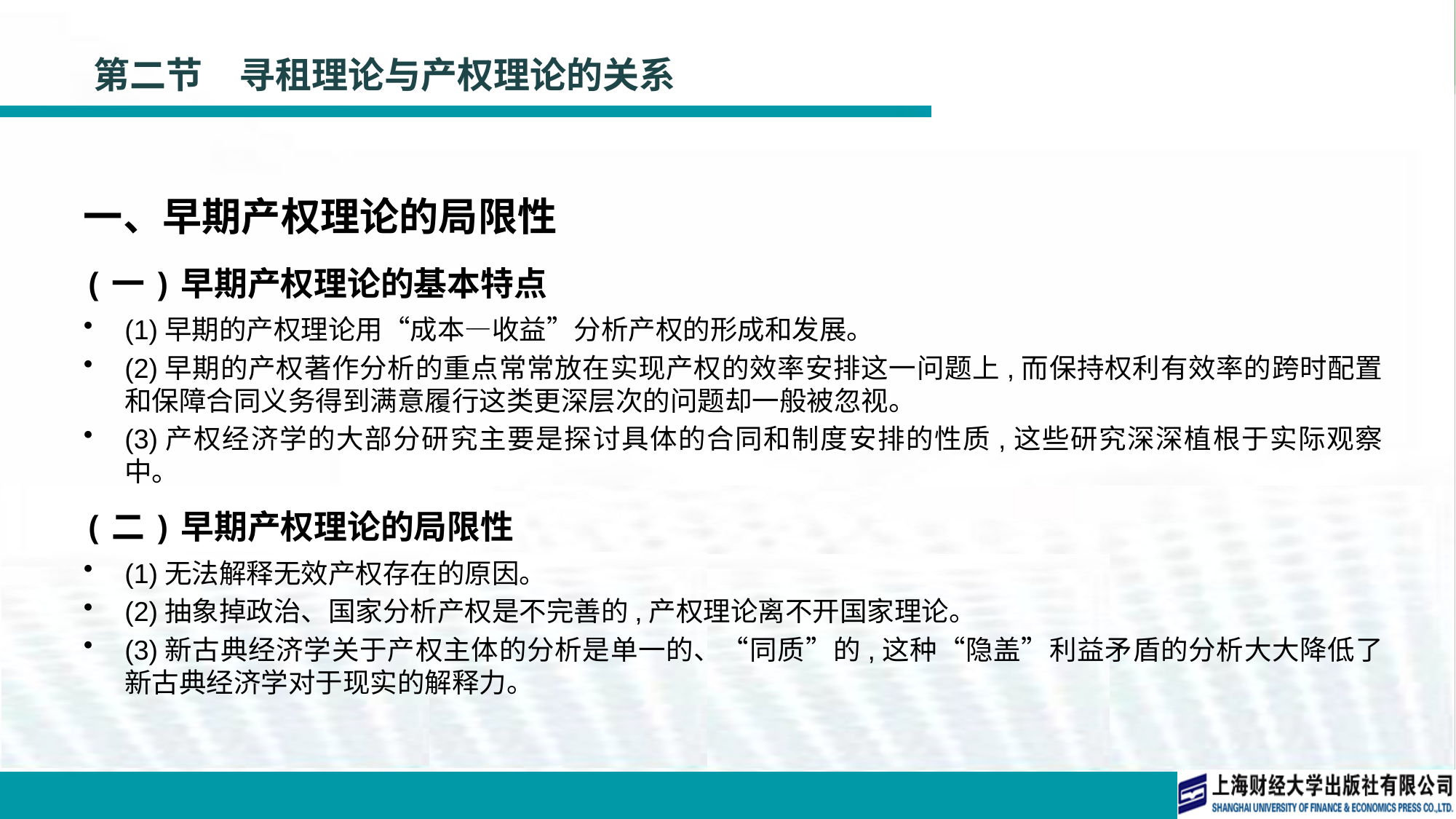

# 第二节　寻租理论与产权理论的关系
一、早期产权理论的局限性
(一)早期产权理论的基本特点
(1)早期的产权理论用“成本—收益”分析产权的形成和发展。
(2)早期的产权著作分析的重点常常放在实现产权的效率安排这一问题上,而保持权利有效率的跨时配置和保障合同义务得到满意履行这类更深层次的问题却一般被忽视。
(3)产权经济学的大部分研究主要是探讨具体的合同和制度安排的性质,这些研究深深植根于实际观察中。
(二)早期产权理论的局限性
(1)无法解释无效产权存在的原因。
(2)抽象掉政治、国家分析产权是不完善的,产权理论离不开国家理论。
(3)新古典经济学关于产权主体的分析是单一的、“同质”的,这种“隐盖”利益矛盾的分析大大降低了新古典经济学对于现实的解释力。